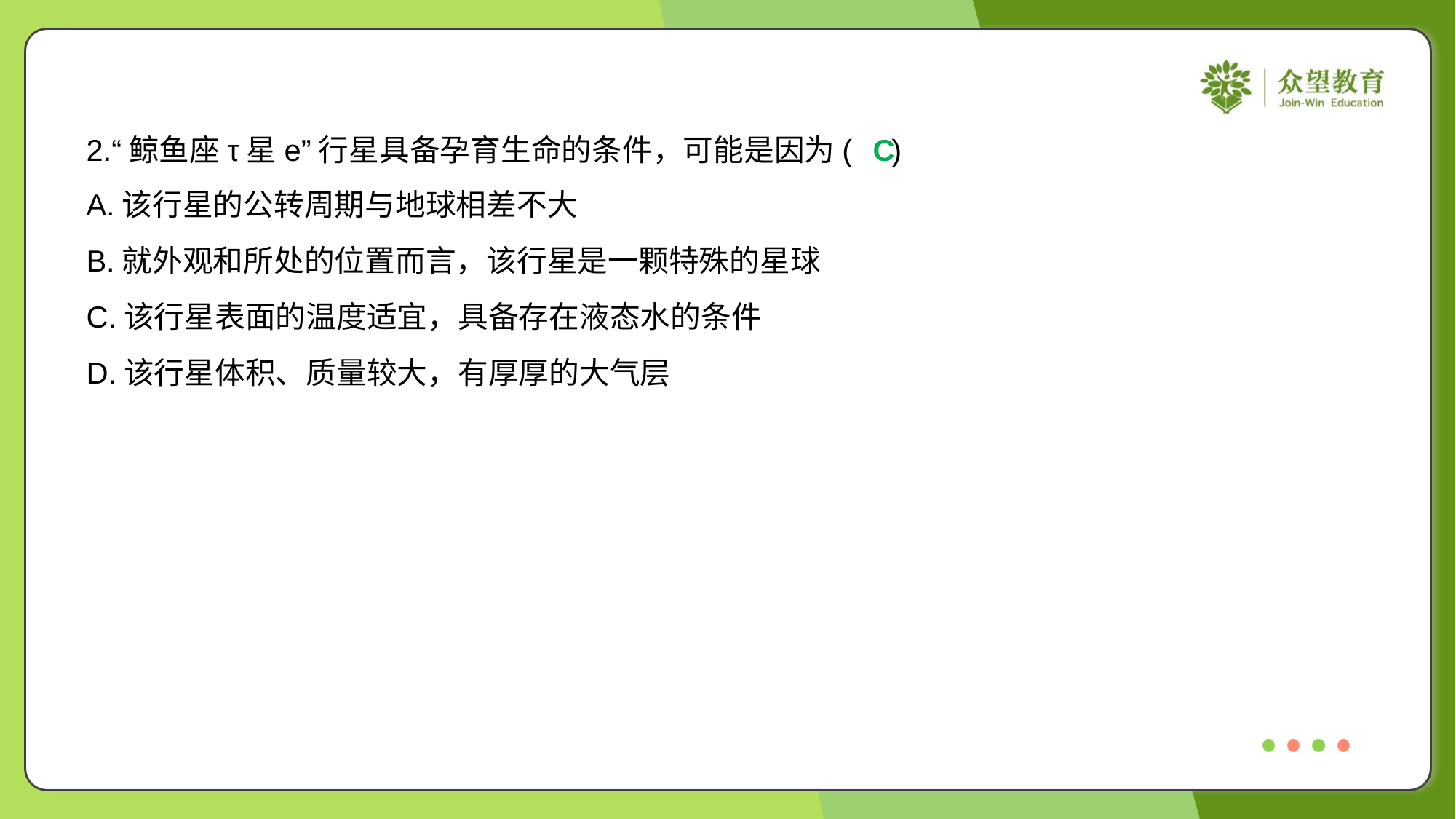

2.“鲸鱼座τ星e”行星具备孕育生命的条件，可能是因为(     )
C
A.该行星的公转周期与地球相差不大
B.就外观和所处的位置而言，该行星是一颗特殊的星球
C.该行星表面的温度适宜，具备存在液态水的条件
D.该行星体积、质量较大，有厚厚的大气层